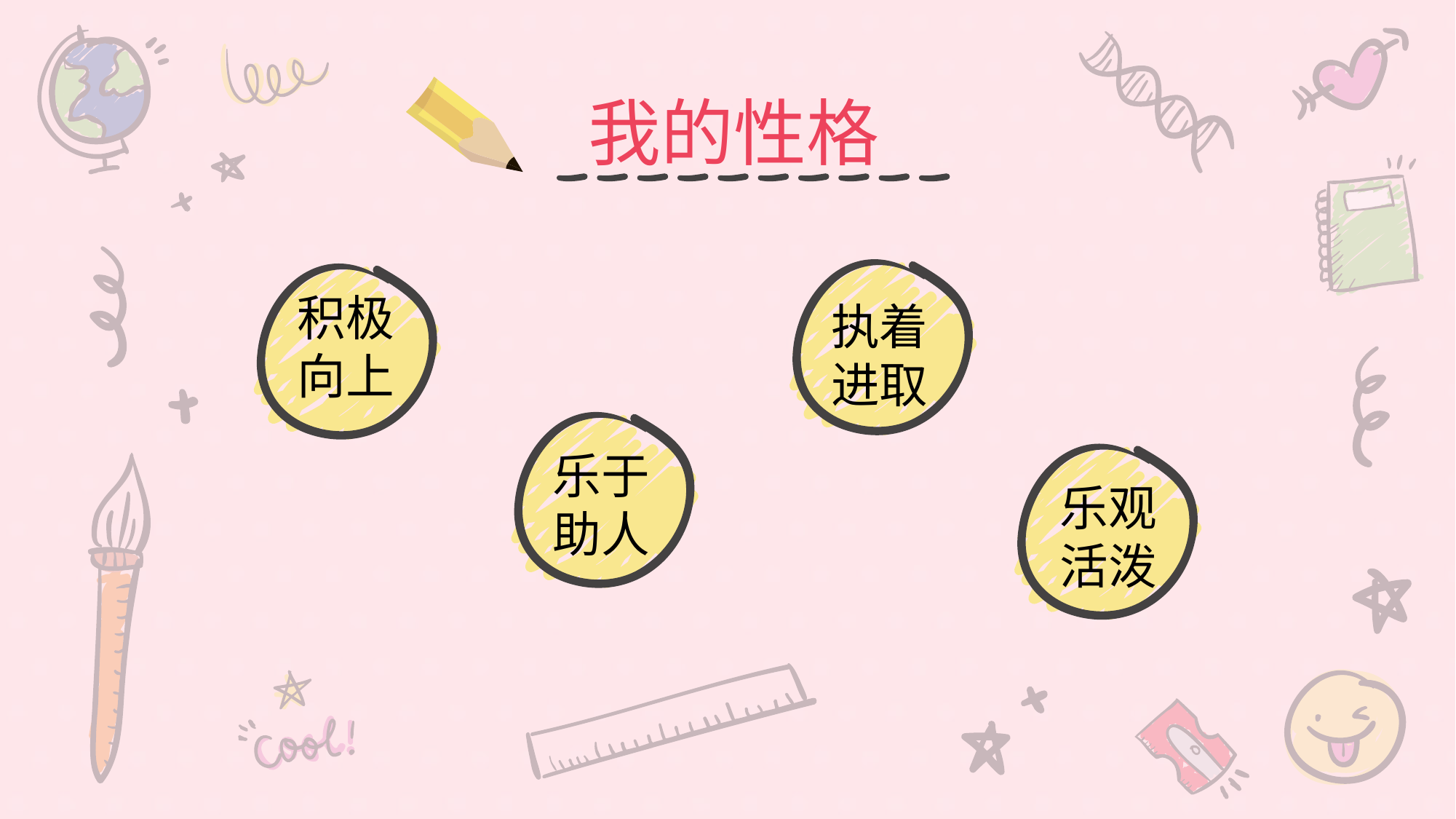

我的性格

执着
进取

积极
向上

乐于
助人

乐观
活泼